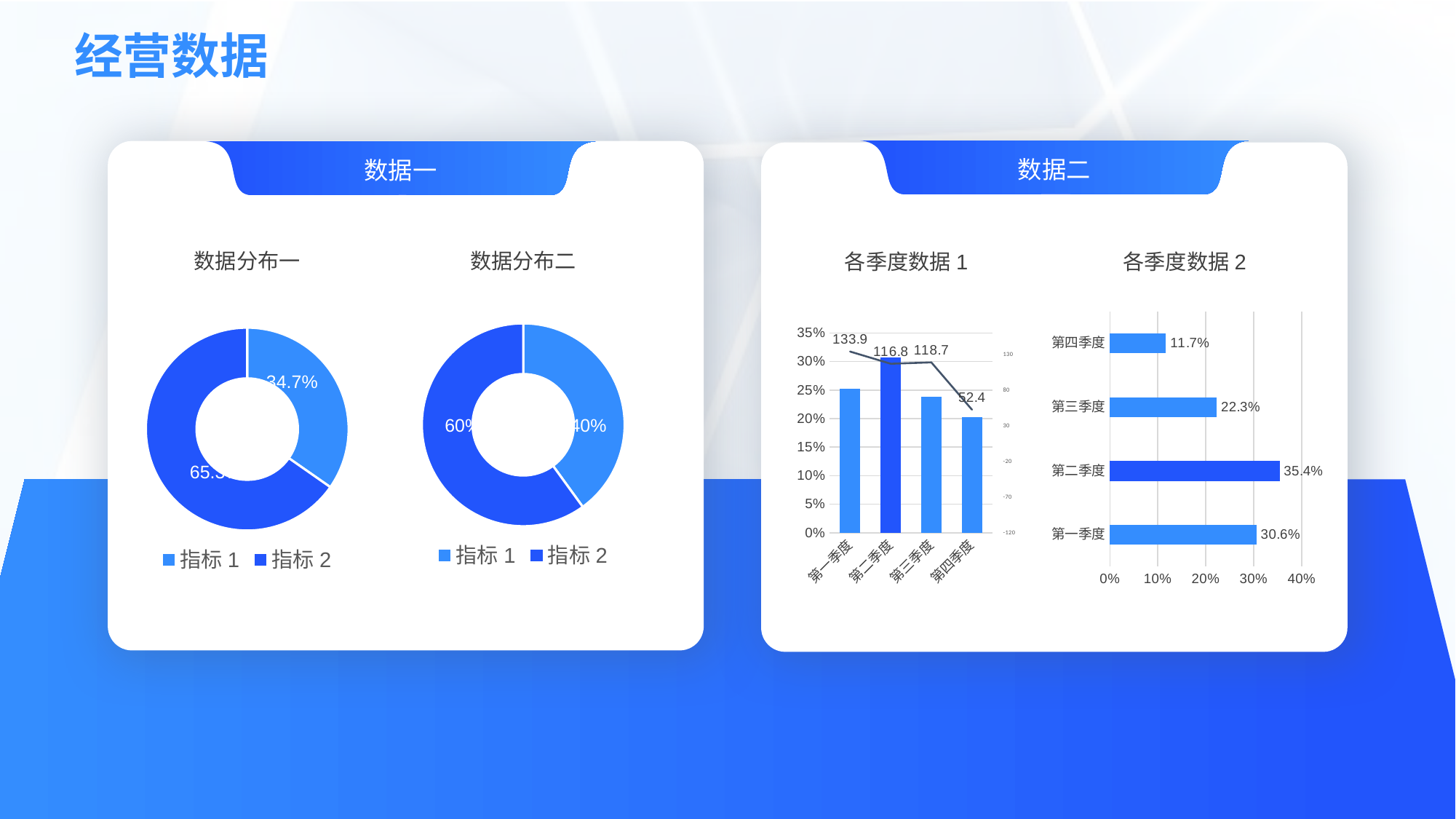

经营数据

数据二

各季度数据1
各季度数据2

### Chart

| Category | 成交占比 |
|---|---|
| 第一季度 | 0.306 |
| 第二季度 | 0.354 |
| 第三季度 | 0.223 |
| 第四季度 | 0.117 |

### Chart

| Category | 2022.02消费用户数占比 | TGI |
|---|---|---|
| 第一季度 | 0.252 | 133.9 |
| 第二季度 | 0.307 | 116.8 |
| 第三季度 | 0.238 | 118.7 |
| 第四季度 | 0.203 | 52.4 |
65.3%

65.3%

数据一
数据分布一
数据分布二

### Chart

| Category |
|---|

### Chart

| Category | 占比 |
|---|---|
| 指标1 | 0.4 |
| 指标2 | 0.6 |
60%
40%

### Chart

| Category | 占比 |
|---|---|
| 指标1 | 0.347 |
| 指标2 | 0.653 |
34.7%
65.3%